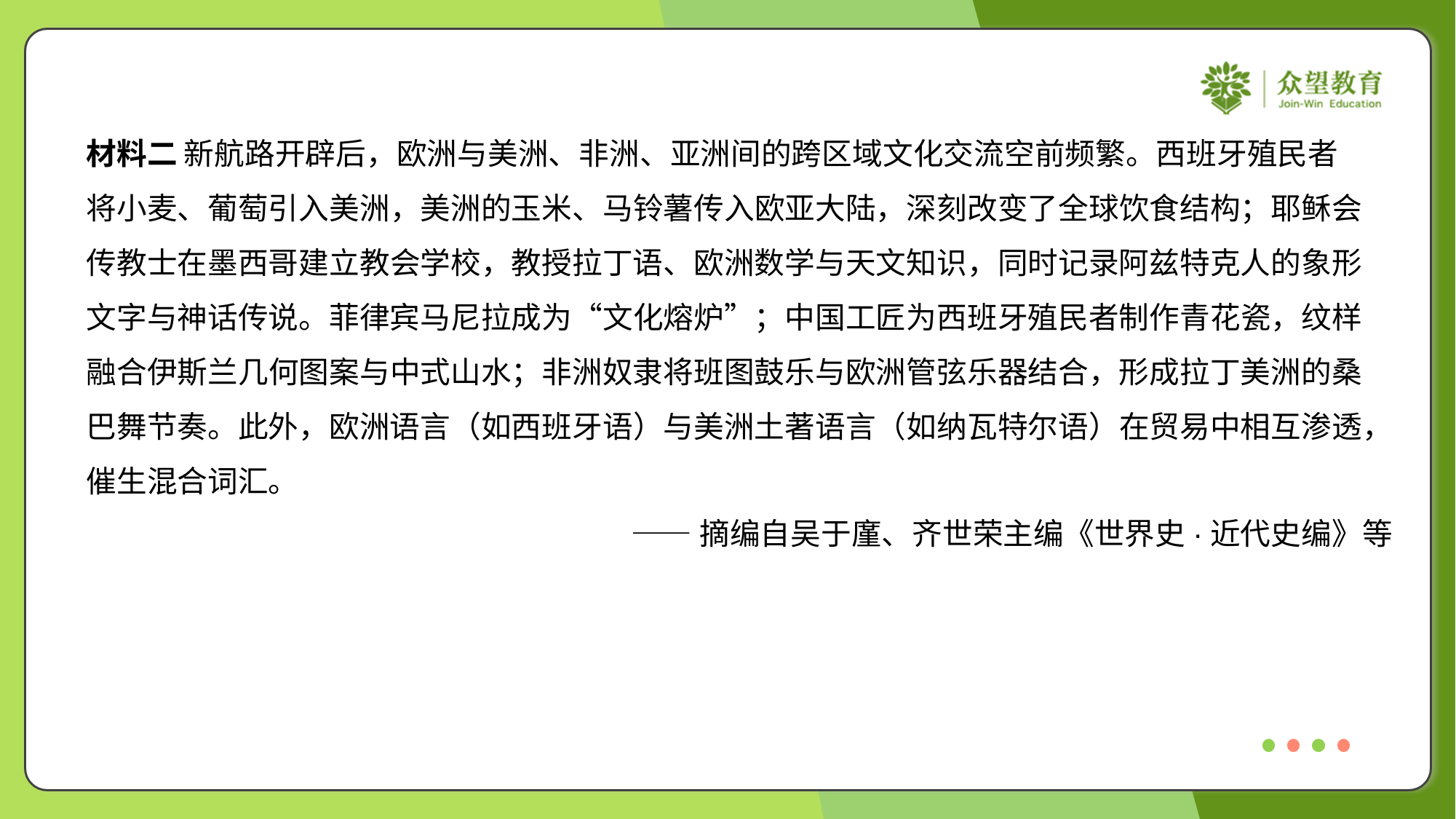

材料二 新航路开辟后，欧洲与美洲、非洲、亚洲间的跨区域文化交流空前频繁。西班牙殖民者
将小麦、葡萄引入美洲，美洲的玉米、马铃薯传入欧亚大陆，深刻改变了全球饮食结构；耶稣会
传教士在墨西哥建立教会学校，教授拉丁语、欧洲数学与天文知识，同时记录阿兹特克人的象形
文字与神话传说。菲律宾马尼拉成为“文化熔炉”；中国工匠为西班牙殖民者制作青花瓷，纹样
融合伊斯兰几何图案与中式山水；非洲奴隶将班图鼓乐与欧洲管弦乐器结合，形成拉丁美洲的桑
巴舞节奏。此外，欧洲语言（如西班牙语）与美洲土著语言（如纳瓦特尔语）在贸易中相互渗透，
催生混合词汇。
——摘编自吴于廑、齐世荣主编《世界史·近代史编》等